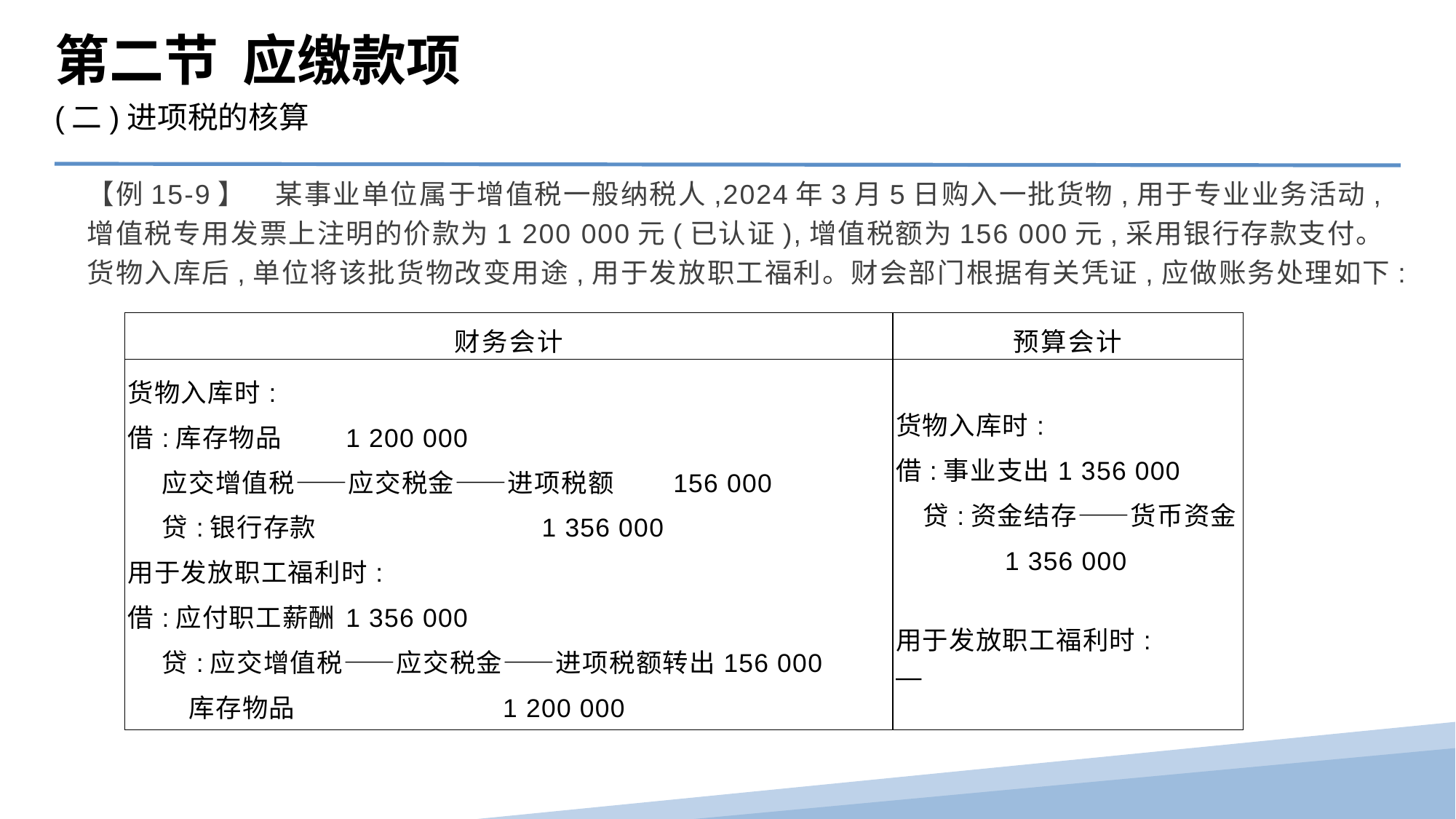

第二节  应缴款项
(二)进项税的核算
【例15-9】　某事业单位属于增值税一般纳税人,2024年3月5日购入一批货物,用于专业业务活动,增值税专用发票上注明的价款为1 200 000元(已认证),增值税额为156 000元,采用银行存款支付。货物入库后,单位将该批货物改变用途,用于发放职工福利。财会部门根据有关凭证,应做账务处理如下:
| 财务会计 | 预算会计 |
| --- | --- |
| 货物入库时: 借:库存物品 1 200 000 应交增值税——应交税金——进项税额 156 000 贷:银行存款 1 356 000 用于发放职工福利时: 借:应付职工薪酬 1 356 000 贷:应交增值税——应交税金——进项税额转出156 000 库存物品 1 200 000 | 货物入库时: 借:事业支出1 356 000 贷:资金结存——货币资金 1 356 000   用于发放职工福利时: — |